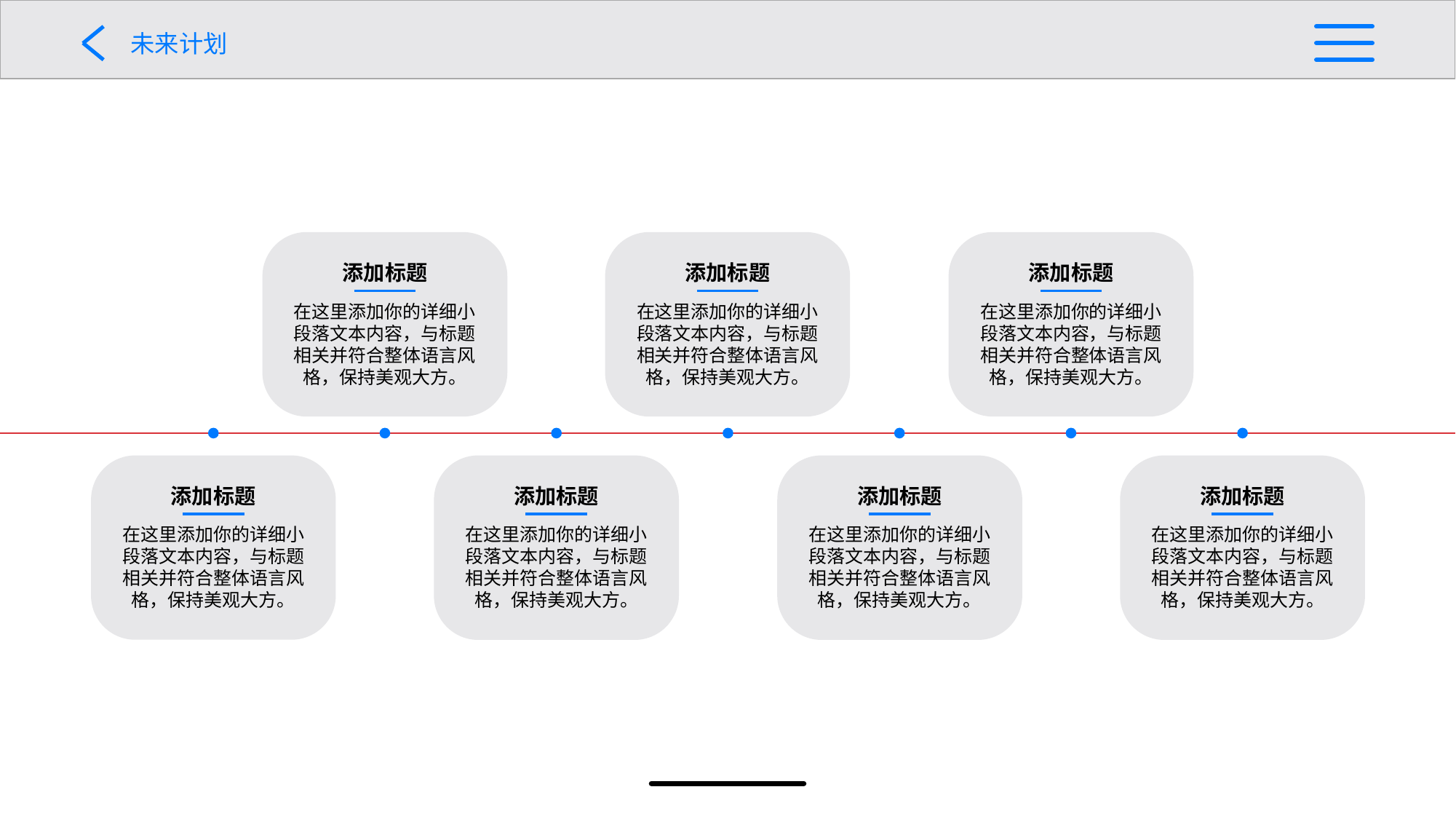

添加标题
在这里添加你的详细小段落文本内容，与标题相关并符合整体语言风格，保持美观大方。

添加标题
在这里添加你的详细小段落文本内容，与标题相关并符合整体语言风格，保持美观大方。

添加标题
在这里添加你的详细小段落文本内容，与标题相关并符合整体语言风格，保持美观大方。

添加标题
在这里添加你的详细小段落文本内容，与标题相关并符合整体语言风格，保持美观大方。

添加标题
在这里添加你的详细小段落文本内容，与标题相关并符合整体语言风格，保持美观大方。

添加标题
在这里添加你的详细小段落文本内容，与标题相关并符合整体语言风格，保持美观大方。

添加标题
在这里添加你的详细小段落文本内容，与标题相关并符合整体语言风格，保持美观大方。